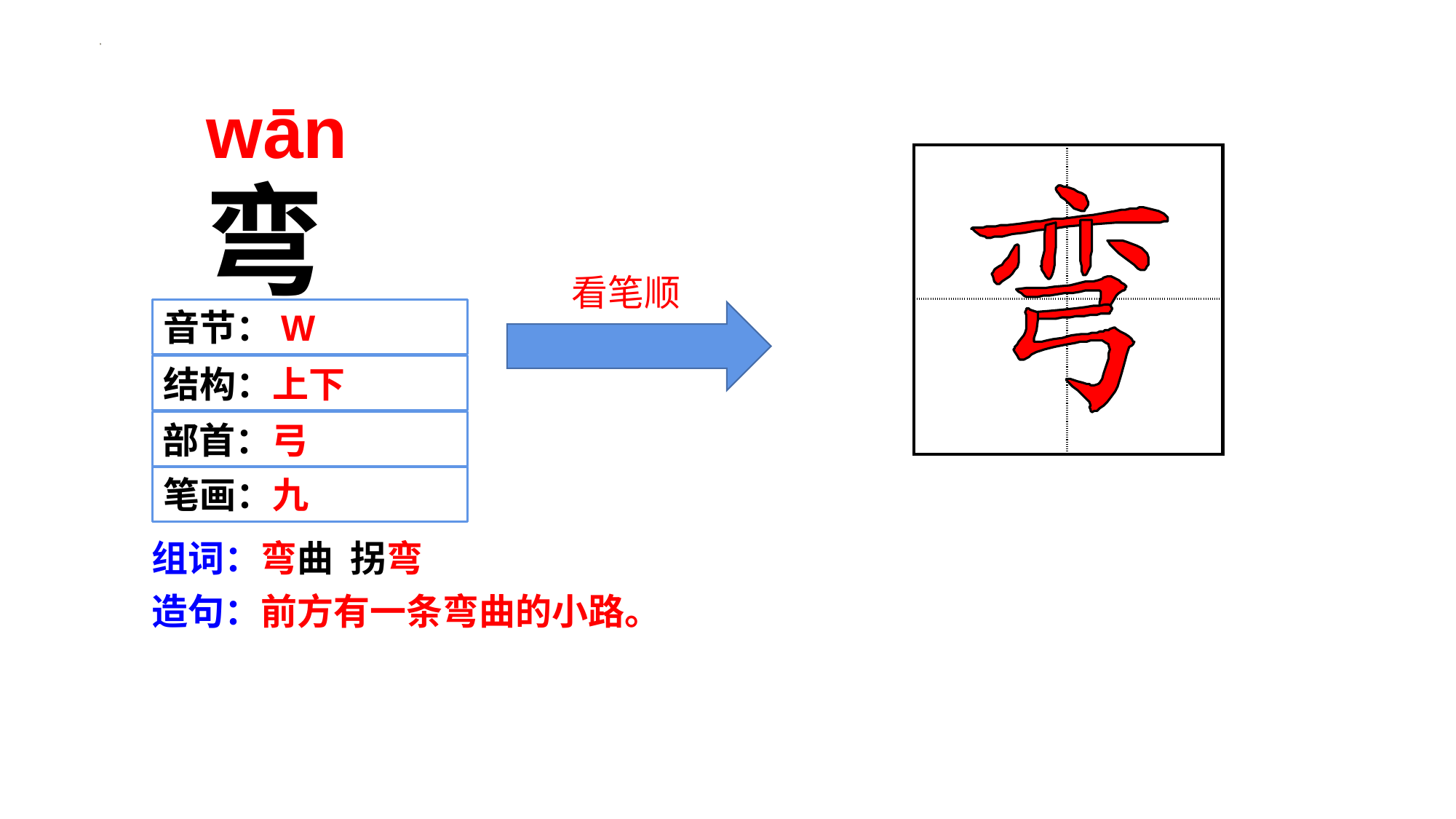

wān
|  |  |
| --- | --- |
|  |  |
弯

     看笔顺

音节：W

结构：上下
部首：弓
笔画：九
组词：弯曲  拐弯

造句：前方有一条弯曲的小路。